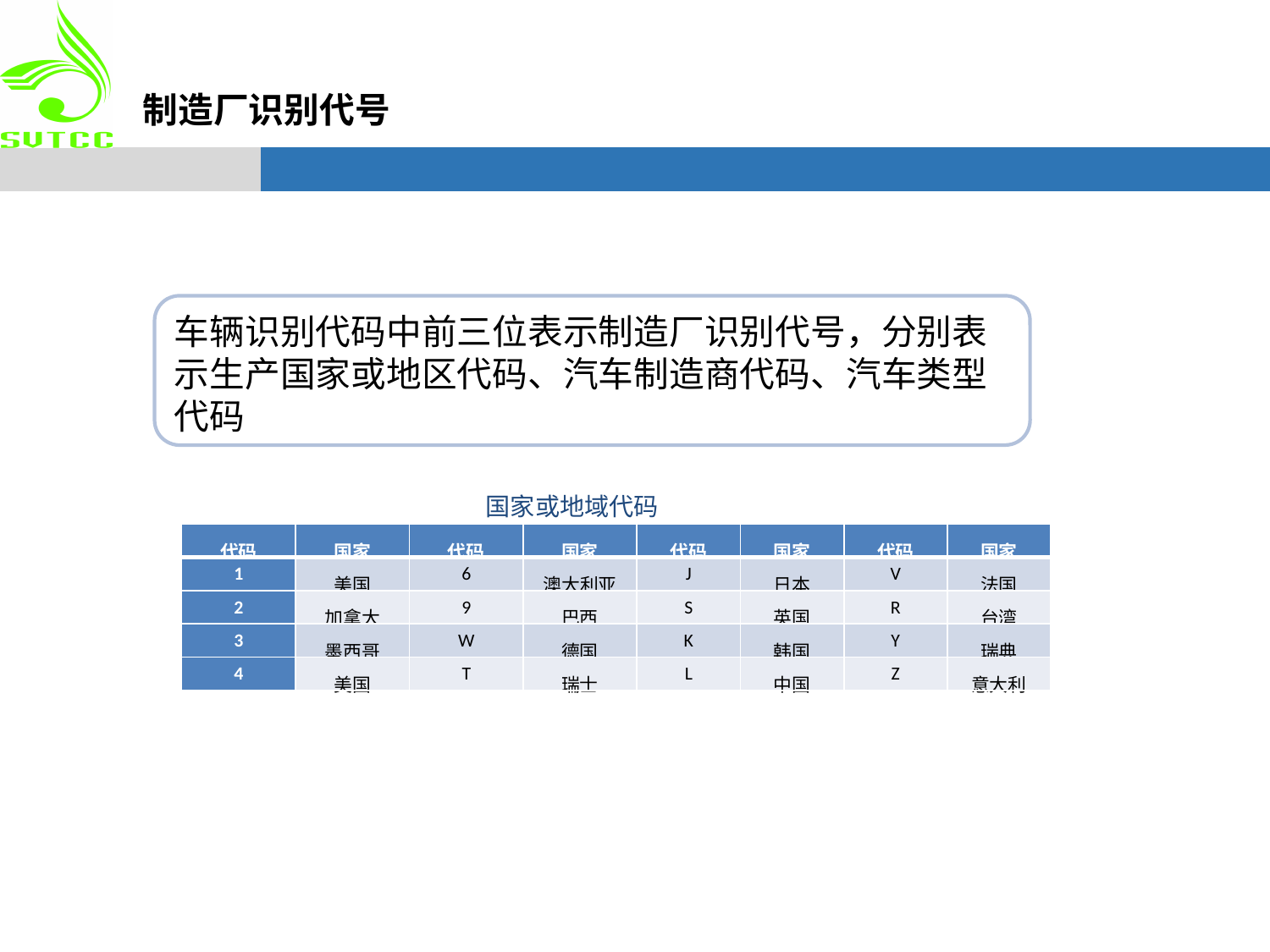

制造厂识别代号
车辆识别代码中前三位表示制造厂识别代号，分别表示生产国家或地区代码、汽车制造商代码、汽车类型代码

国家或地域代码
| 代码 | 国家 | 代码 | 国家 | 代码 | 国家 | 代码 | 国家 |
| --- | --- | --- | --- | --- | --- | --- | --- |
| 1 | 美国 | 6 | 澳大利亚 | J | 日本 | V | 法国 |
| 2 | 加拿大 | 9 | 巴西 | S | 英国 | R | 台湾 |
| 3 | 墨西哥 | W | 德国 | K | 韩国 | Y | 瑞典 |
| 4 | 美国 | T | 瑞士 | L | 中国 | Z | 意大利 |